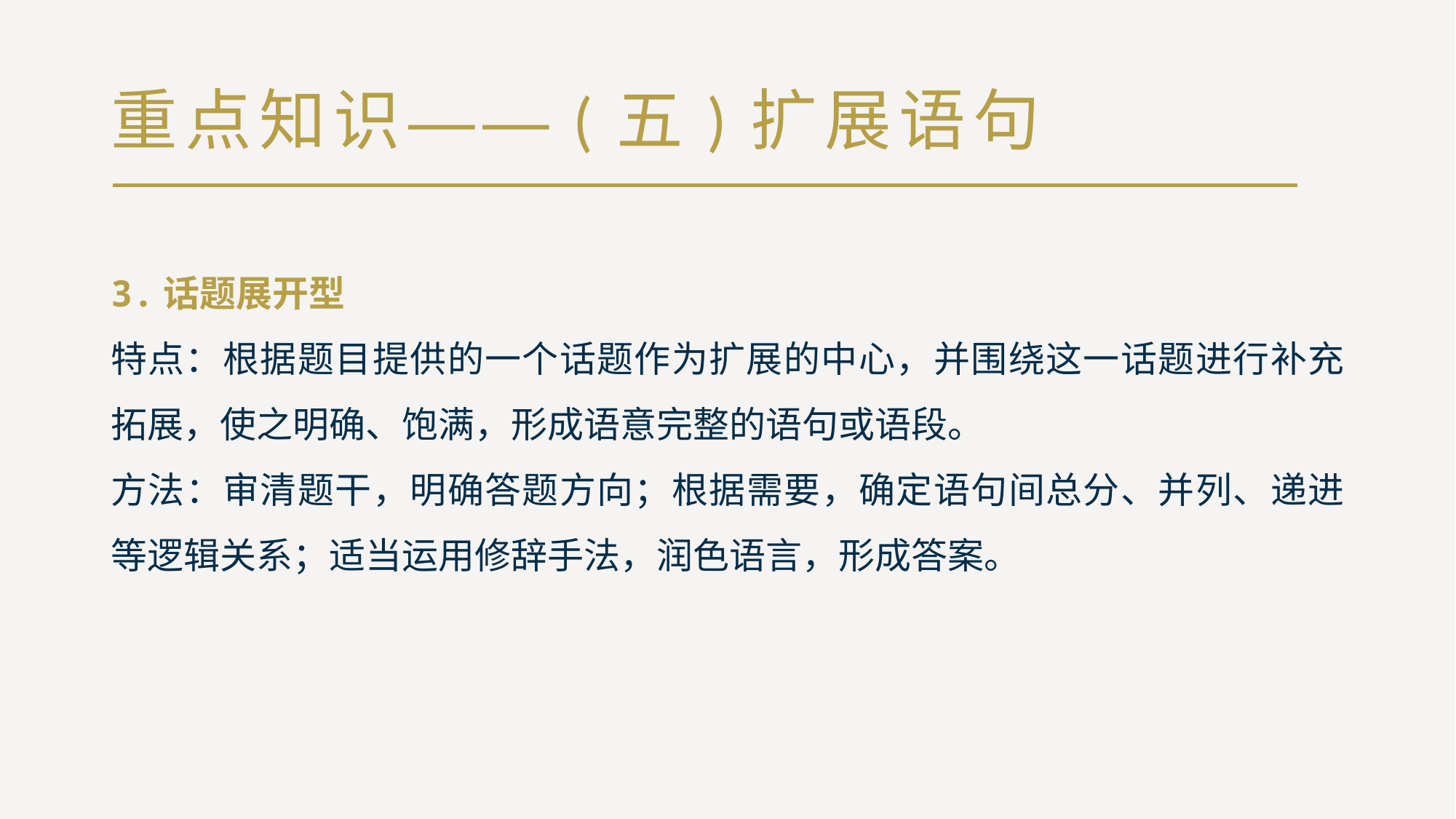

# 重点知识——(五)扩展语句
3.话题展开型
特点：根据题目提供的一个话题作为扩展的中心，并围绕这一话题进行补充拓展，使之明确、饱满，形成语意完整的语句或语段。
方法：审清题干，明确答题方向；根据需要，确定语句间总分、并列、递进等逻辑关系；适当运用修辞手法，润色语言，形成答案。